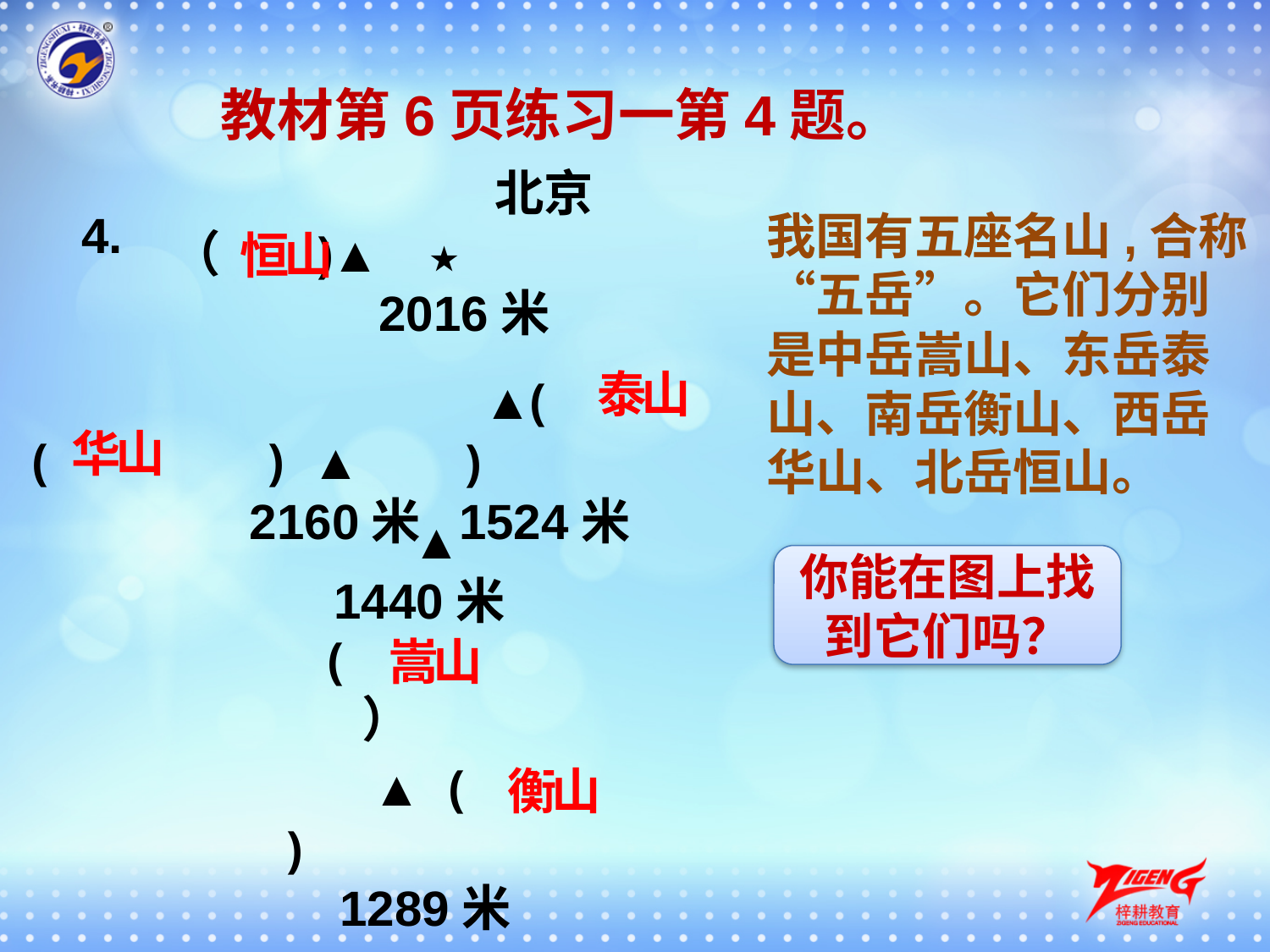

教材第6页练习一第4题。
                        北京（       )▲  ★
       2016米
4.
我国有五座名山,合称“五岳”。它们分别是中岳嵩山、东岳泰山、南岳衡山、西岳华山、北岳恒山。
  恒山
 ▲(       )
1524米
  泰山
 (       ) ▲
        2160米
  华山
   ▲
 1440米
(        ）
你能在图上找到它们吗？
  嵩山
   ▲ (        )
  1289米
  衡山